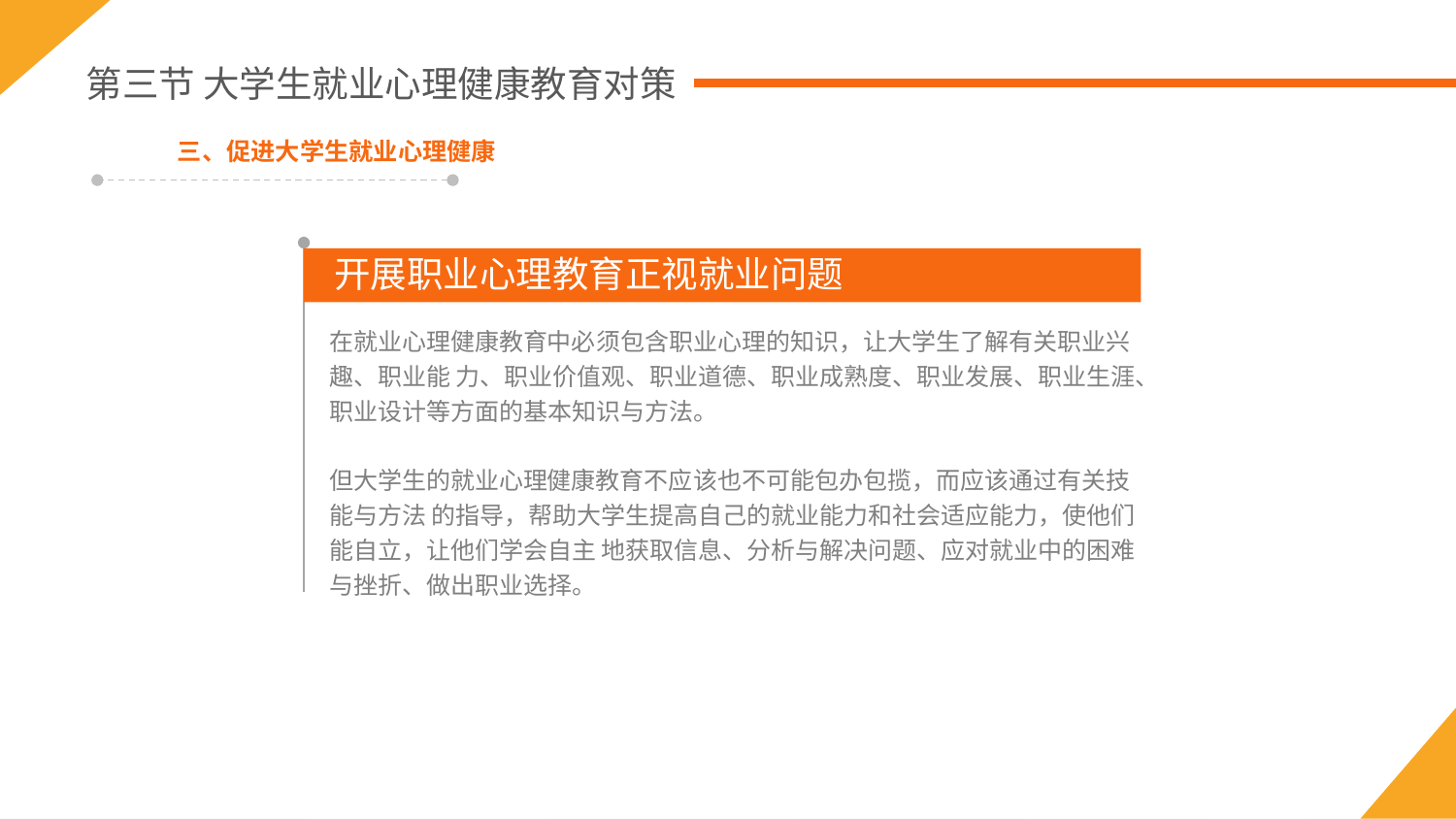

第三节 大学生就业心理健康教育对策
三、促进大学生就业心理健康
开展职业心理教育正视就业问题

在就业心理健康教育中必须包含职业心理的知识，让大学生了解有关职业兴趣、职业能 力、职业价值观、职业道德、职业成熟度、职业发展、职业生涯、职业设计等方面的基本知识与方法。

但大学生的就业心理健康教育不应该也不可能包办包揽，而应该通过有关技能与方法 的指导，帮助大学生提高自己的就业能力和社会适应能力，使他们能自立，让他们学会自主 地获取信息、分析与解决问题、应对就业中的困难与挫折、做出职业选择。